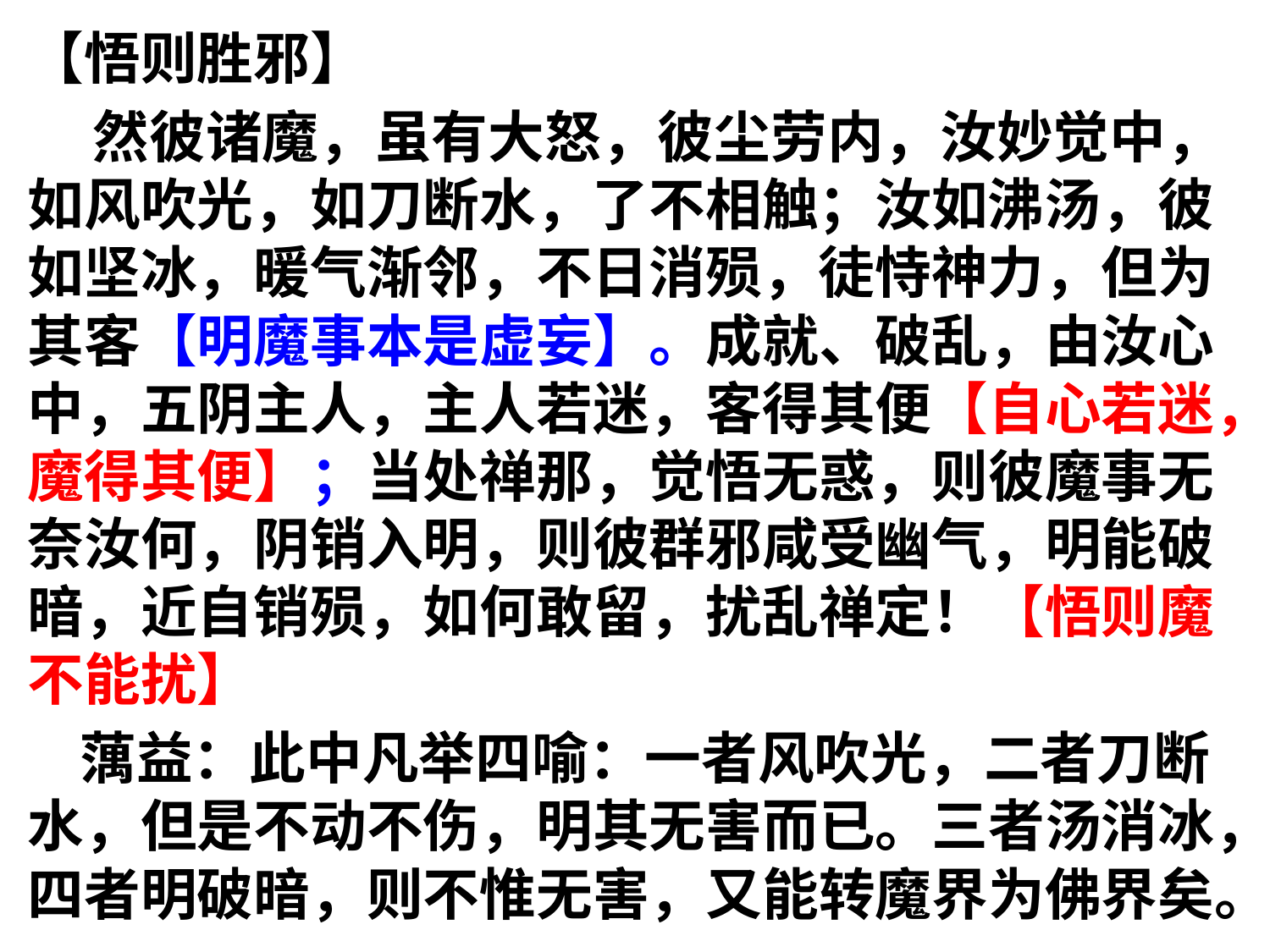

【悟则胜邪】
    然彼诸魔，虽有大怒，彼尘劳内，汝妙觉中，如风吹光，如刀断水，了不相触；汝如沸汤，彼如坚冰，暖气渐邻，不日消殒，徒恃神力，但为其客【明魔事本是虚妄】。成就、破乱，由汝心中，五阴主人，主人若迷，客得其便【自心若迷，魔得其便】；当处禅那，觉悟无惑，则彼魔事无奈汝何，阴销入明，则彼群邪咸受幽气，明能破暗，近自销殒，如何敢留，扰乱禅定！【悟则魔不能扰】
   蕅益：此中凡举四喻：一者风吹光，二者刀断水，但是不动不伤，明其无害而已。三者汤消冰，四者明破暗，则不惟无害，又能转魔界为佛界矣。